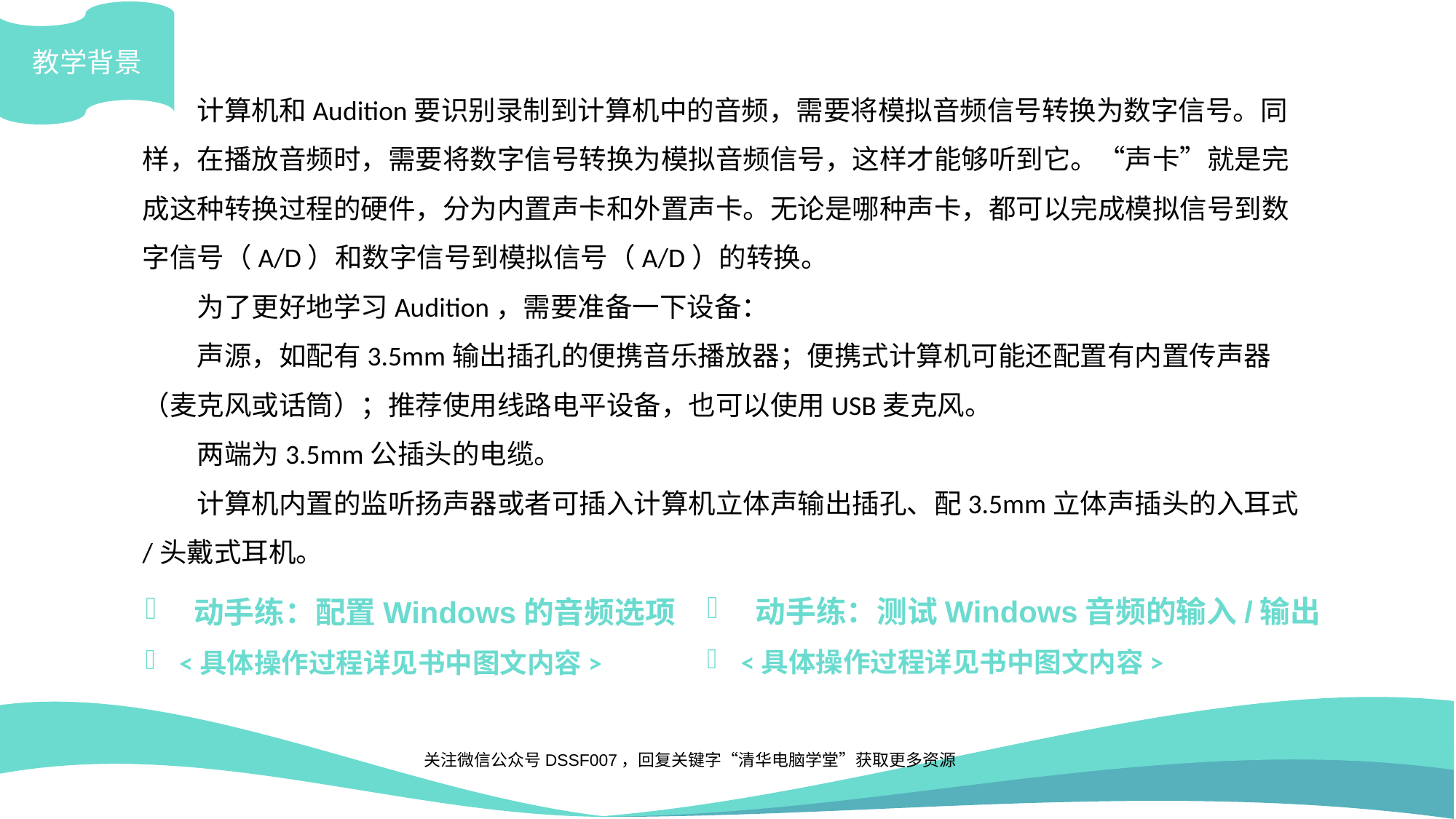

教学背景
计算机和Audition要识别录制到计算机中的音频，需要将模拟音频信号转换为数字信号。同样，在播放音频时，需要将数字信号转换为模拟音频信号，这样才能够听到它。“声卡”就是完成这种转换过程的硬件，分为内置声卡和外置声卡。无论是哪种声卡，都可以完成模拟信号到数字信号（A/D）和数字信号到模拟信号（A/D）的转换。
为了更好地学习Audition，需要准备一下设备：
声源，如配有3.5mm输出插孔的便携音乐播放器；便携式计算机可能还配置有内置传声器（麦克风或话筒）；推荐使用线路电平设备，也可以使用USB麦克风。
两端为3.5mm公插头的电缆。
计算机内置的监听扬声器或者可插入计算机立体声输出插孔、配3.5mm立体声插头的入耳式/头戴式耳机。
 动手练：测试Windows音频的输入/输出
<具体操作过程详见书中图文内容>
 动手练：配置Windows的音频选项
<具体操作过程详见书中图文内容>